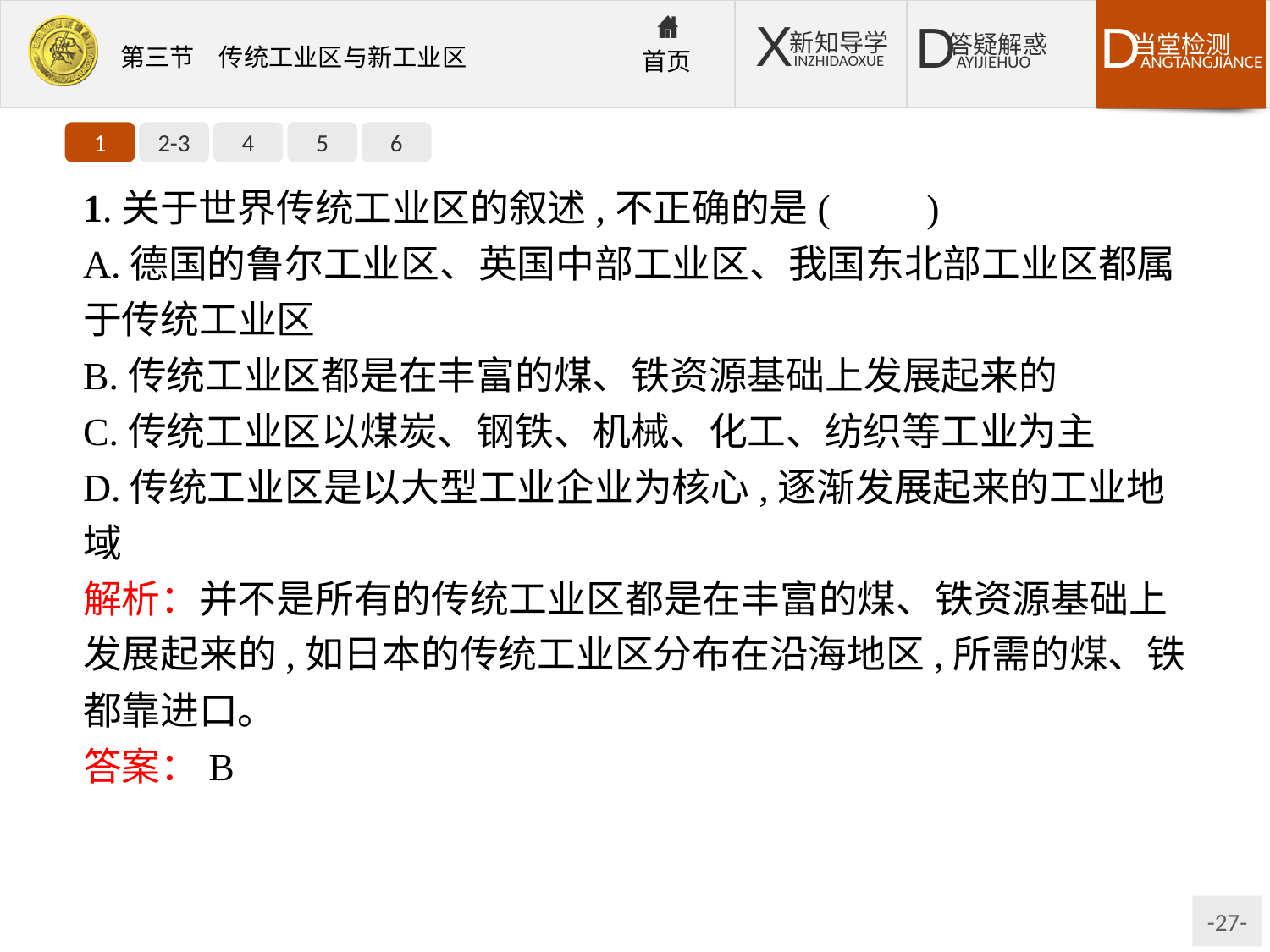

1
2-3
4
5
6
1.关于世界传统工业区的叙述,不正确的是(　　)
A.德国的鲁尔工业区、英国中部工业区、我国东北部工业区都属于传统工业区
B.传统工业区都是在丰富的煤、铁资源基础上发展起来的
C.传统工业区以煤炭、钢铁、机械、化工、纺织等工业为主
D.传统工业区是以大型工业企业为核心,逐渐发展起来的工业地域
解析：并不是所有的传统工业区都是在丰富的煤、铁资源基础上发展起来的,如日本的传统工业区分布在沿海地区,所需的煤、铁都靠进口。
答案：B